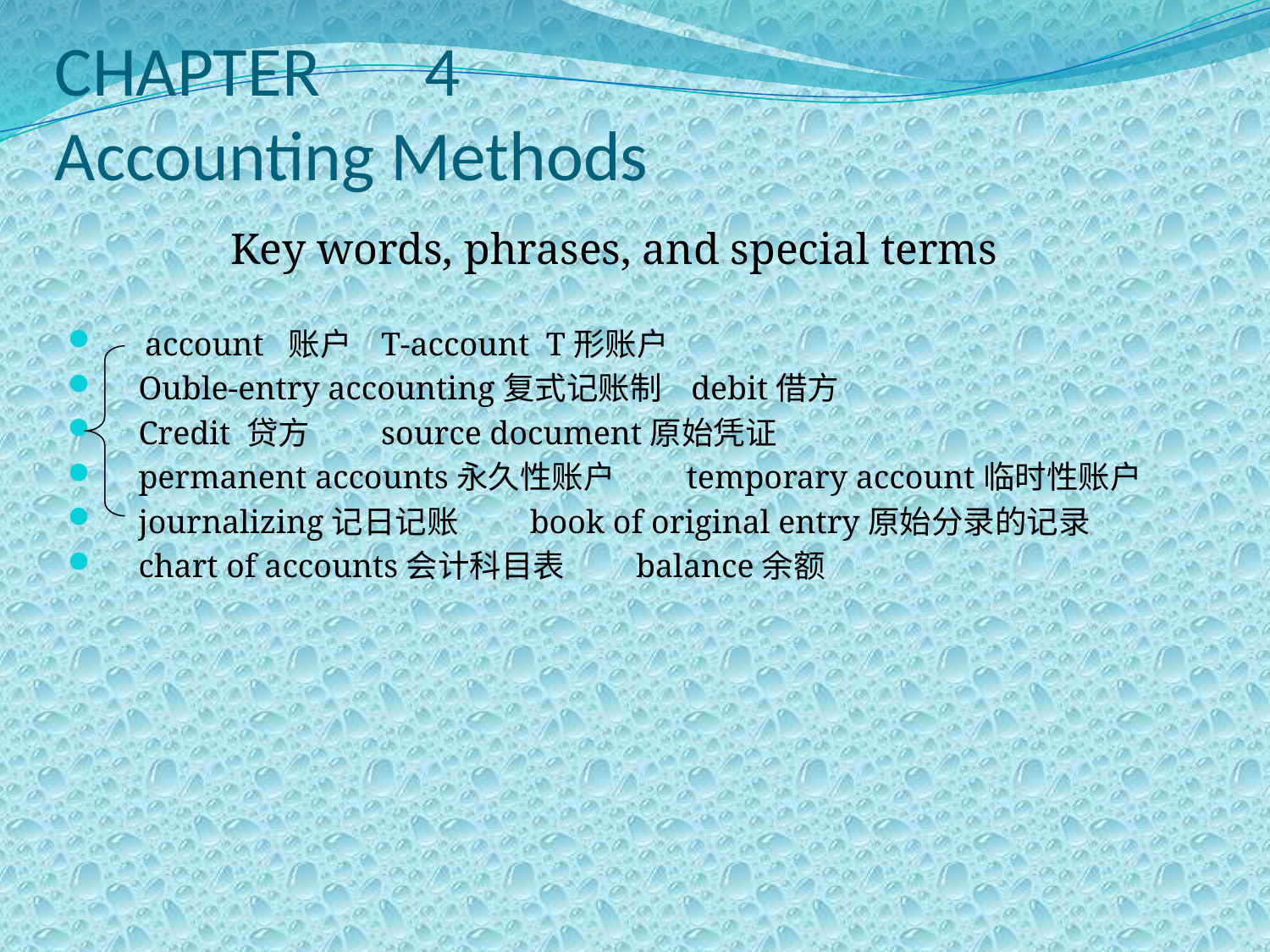

# CHAPTER　4 Accounting Methods
Key words, phrases, and special terms

　account  账户   T-account  T形账户
    Ouble-entry accounting复式记账制   debit借方
    Credit 贷方　　source document原始凭证
    permanent accounts永久性账户　　temporary account临时性账户
    journalizing记日记账　　book of original entry原始分录的记录
    chart of accounts会计科目表　　balance余额